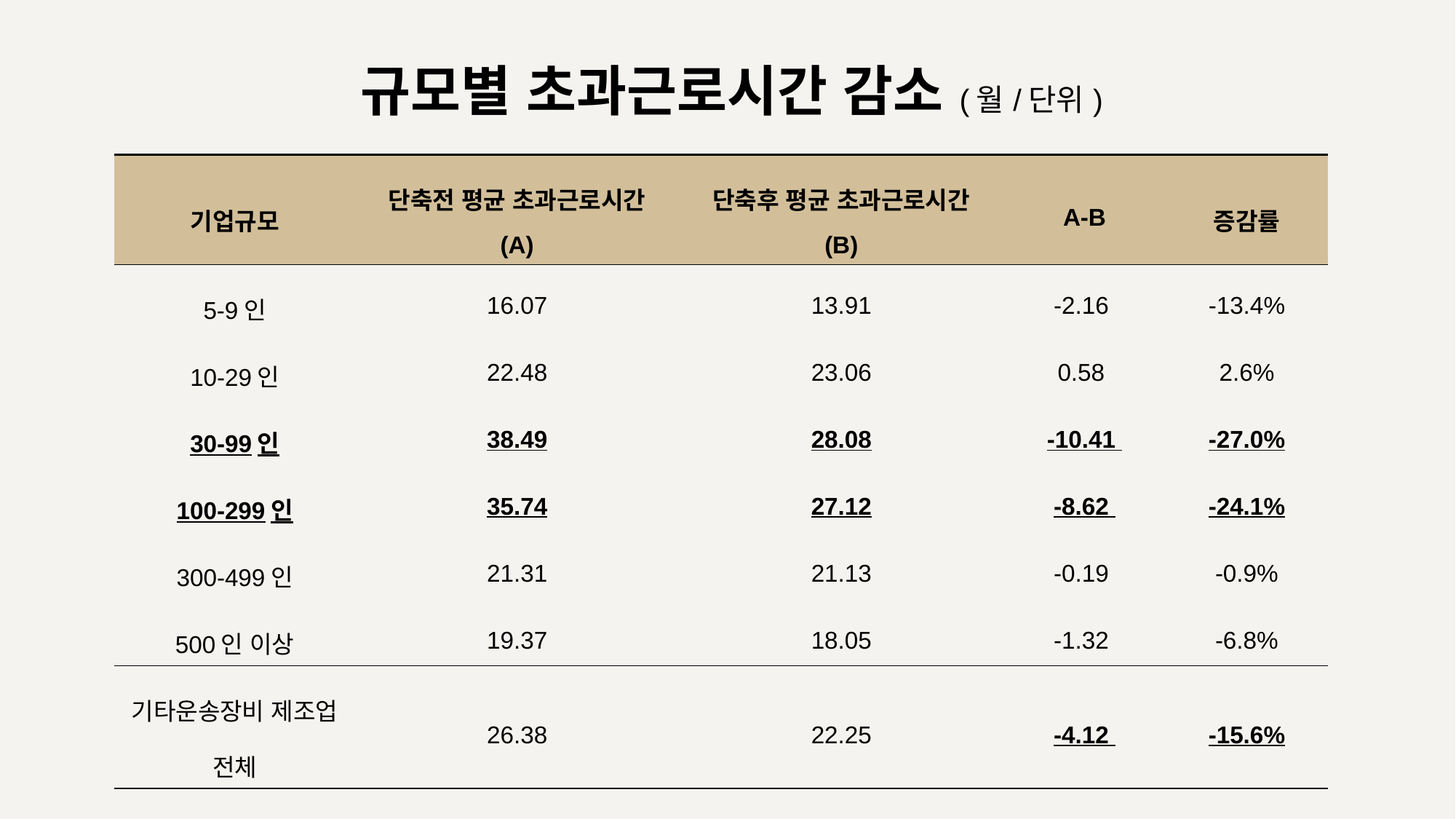

규모별 초과근로시간 감소(월/단위)
| 기업규모 | 단축전 평균 초과근로시간 (A) | 단축후 평균 초과근로시간 (B) | A-B | 증감률 |
| --- | --- | --- | --- | --- |
| 5-9인 | 16.07 | 13.91 | -2.16 | -13.4% |
| 10-29인 | 22.48 | 23.06 | 0.58 | 2.6% |
| 30-99인 | 38.49 | 28.08 | -10.41 | -27.0% |
| 100-299인 | 35.74 | 27.12 | -8.62 | -24.1% |
| 300-499인 | 21.31 | 21.13 | -0.19 | -0.9% |
| 500인 이상 | 19.37 | 18.05 | -1.32 | -6.8% |
| 기타운송장비 제조업 전체 | 26.38 | 22.25 | -4.12 | -15.6% |